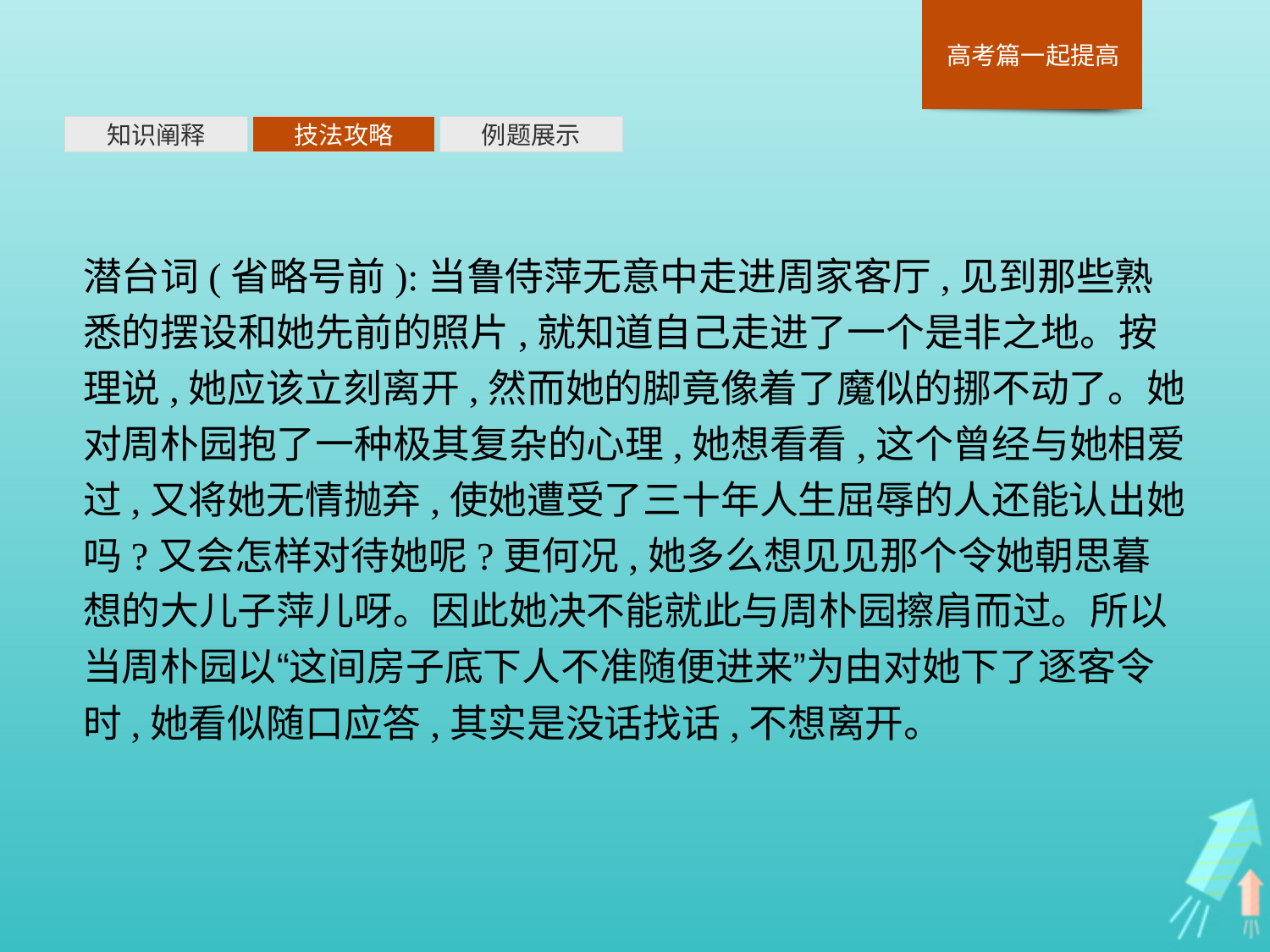

知识阐释
技法攻略
例题展示
潜台词(省略号前):当鲁侍萍无意中走进周家客厅,见到那些熟悉的摆设和她先前的照片,就知道自己走进了一个是非之地。按理说,她应该立刻离开,然而她的脚竟像着了魔似的挪不动了。她对周朴园抱了一种极其复杂的心理,她想看看,这个曾经与她相爱过,又将她无情抛弃,使她遭受了三十年人生屈辱的人还能认出她吗?又会怎样对待她呢?更何况,她多么想见见那个令她朝思暮想的大儿子萍儿呀。因此她决不能就此与周朴园擦肩而过。所以当周朴园以“这间房子底下人不准随便进来”为由对她下了逐客令时,她看似随口应答,其实是没话找话,不想离开。